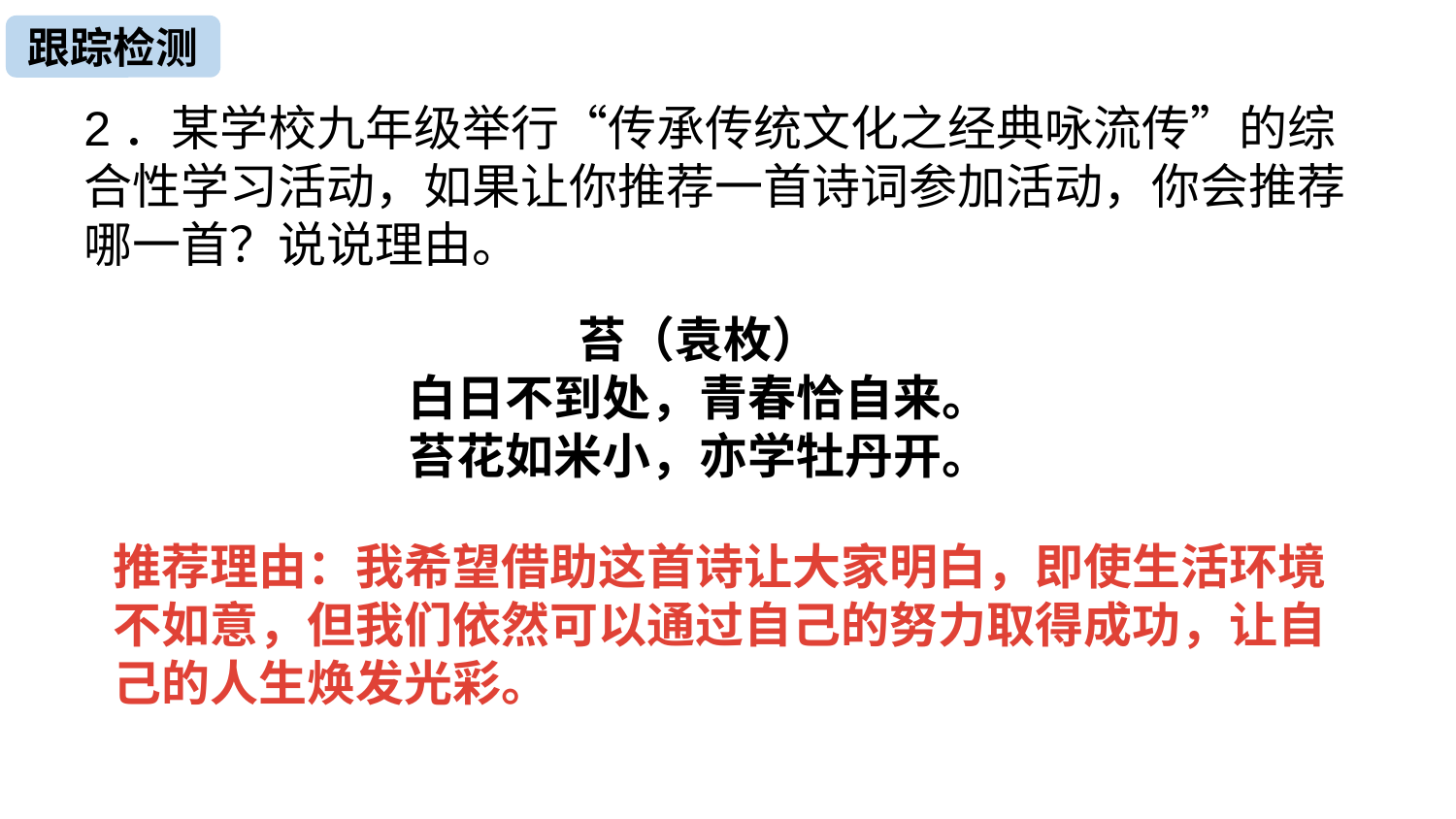

跟踪检测
2．某学校九年级举行“传承传统文化之经典咏流传”的综合性学习活动，如果让你推荐一首诗词参加活动，你会推荐哪一首？说说理由。
苔（袁枚）
白日不到处，青春恰自来。
苔花如米小，亦学牡丹开。
推荐理由：我希望借助这首诗让大家明白，即使生活环境不如意，但我们依然可以通过自己的努力取得成功，让自己的人生焕发光彩。
返回